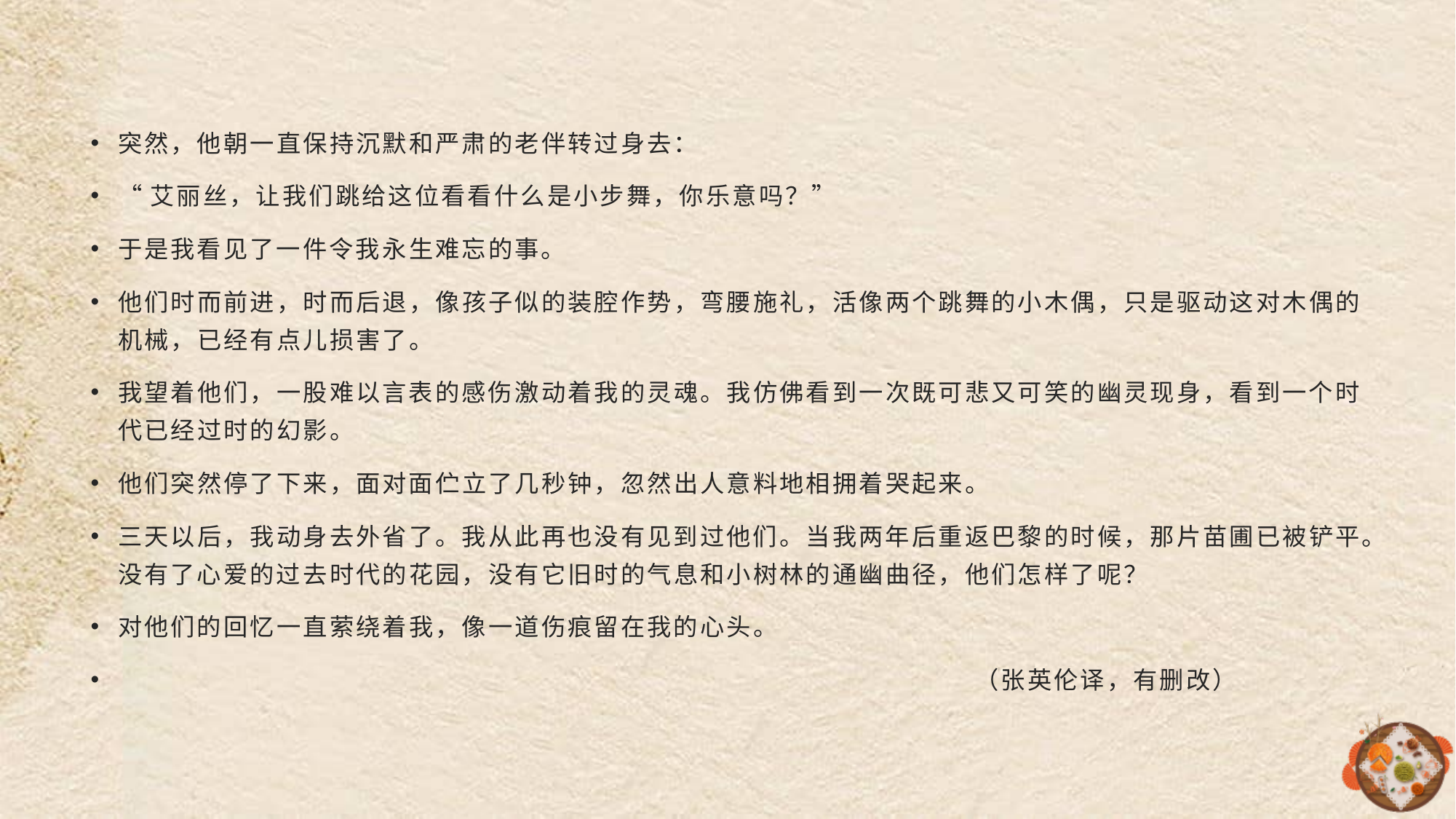

#
突然，他朝一直保持沉默和严肃的老伴转过身去：
“艾丽丝，让我们跳给这位看看什么是小步舞，你乐意吗？”
于是我看见了一件令我永生难忘的事。
他们时而前进，时而后退，像孩子似的装腔作势，弯腰施礼，活像两个跳舞的小木偶，只是驱动这对木偶的机械，已经有点儿损害了。
我望着他们，一股难以言表的感伤激动着我的灵魂。我仿佛看到一次既可悲又可笑的幽灵现身，看到一个时代已经过时的幻影。
他们突然停了下来，面对面伫立了几秒钟，忽然出人意料地相拥着哭起来。
三天以后，我动身去外省了。我从此再也没有见到过他们。当我两年后重返巴黎的时候，那片苗圃已被铲平。没有了心爱的过去时代的花园，没有它旧时的气息和小树林的通幽曲径，他们怎样了呢？
对他们的回忆一直萦绕着我，像一道伤痕留在我的心头。
                                                                                                              （张英伦译，有删改）